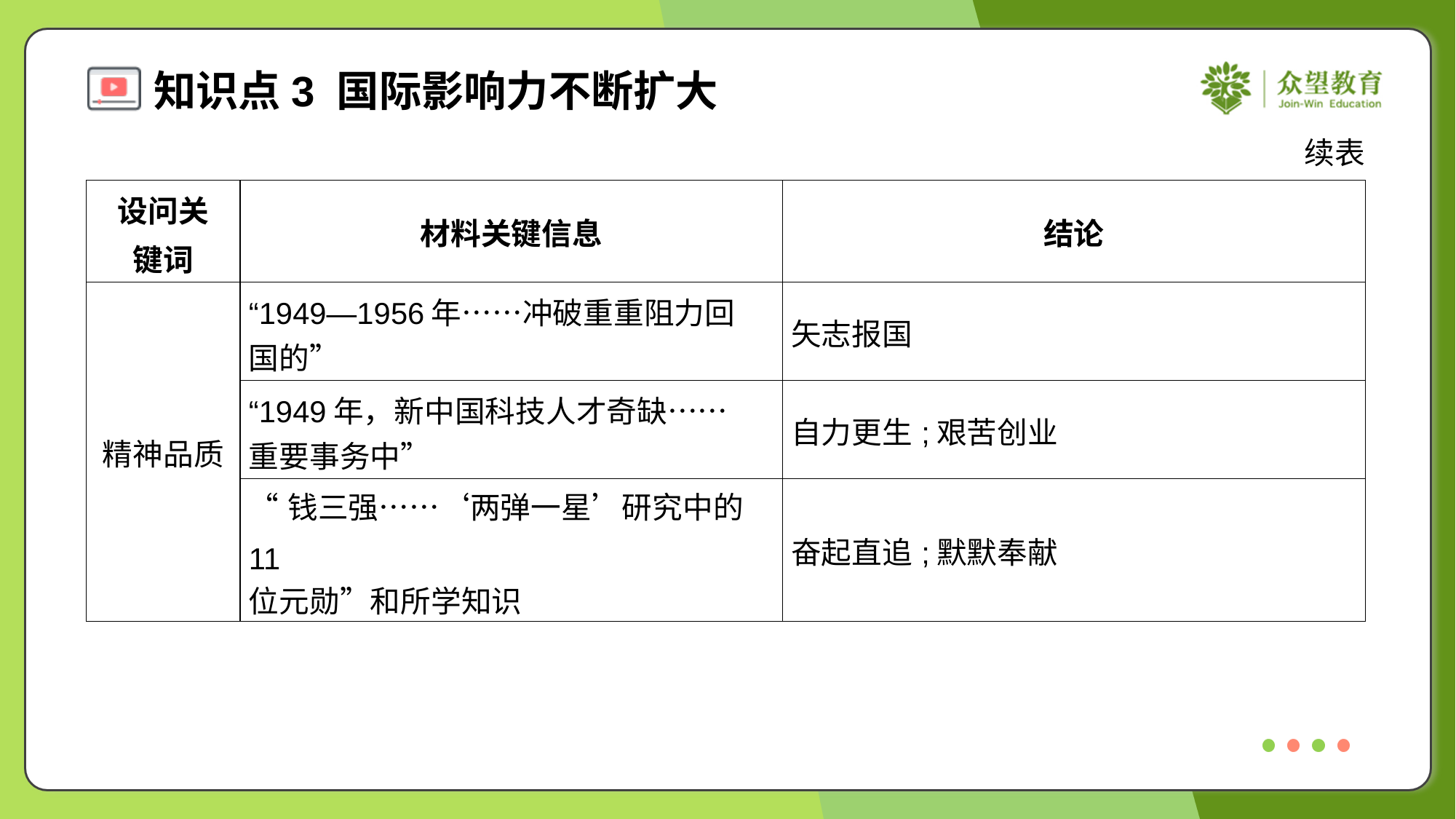

续表
| 设问关 键词 | 材料关键信息 | 结论 |
| --- | --- | --- |
| 精神品质 | “1949—1956年……冲破重重阻力回 国的” | 矢志报国 |
|  | “1949年，新中国科技人才奇缺…… 重要事务中” | 自力更生;艰苦创业 |
|  | “钱三强……‘两弹一星’研究中的11 位元勋”和所学知识 | 奋起直追;默默奉献 |